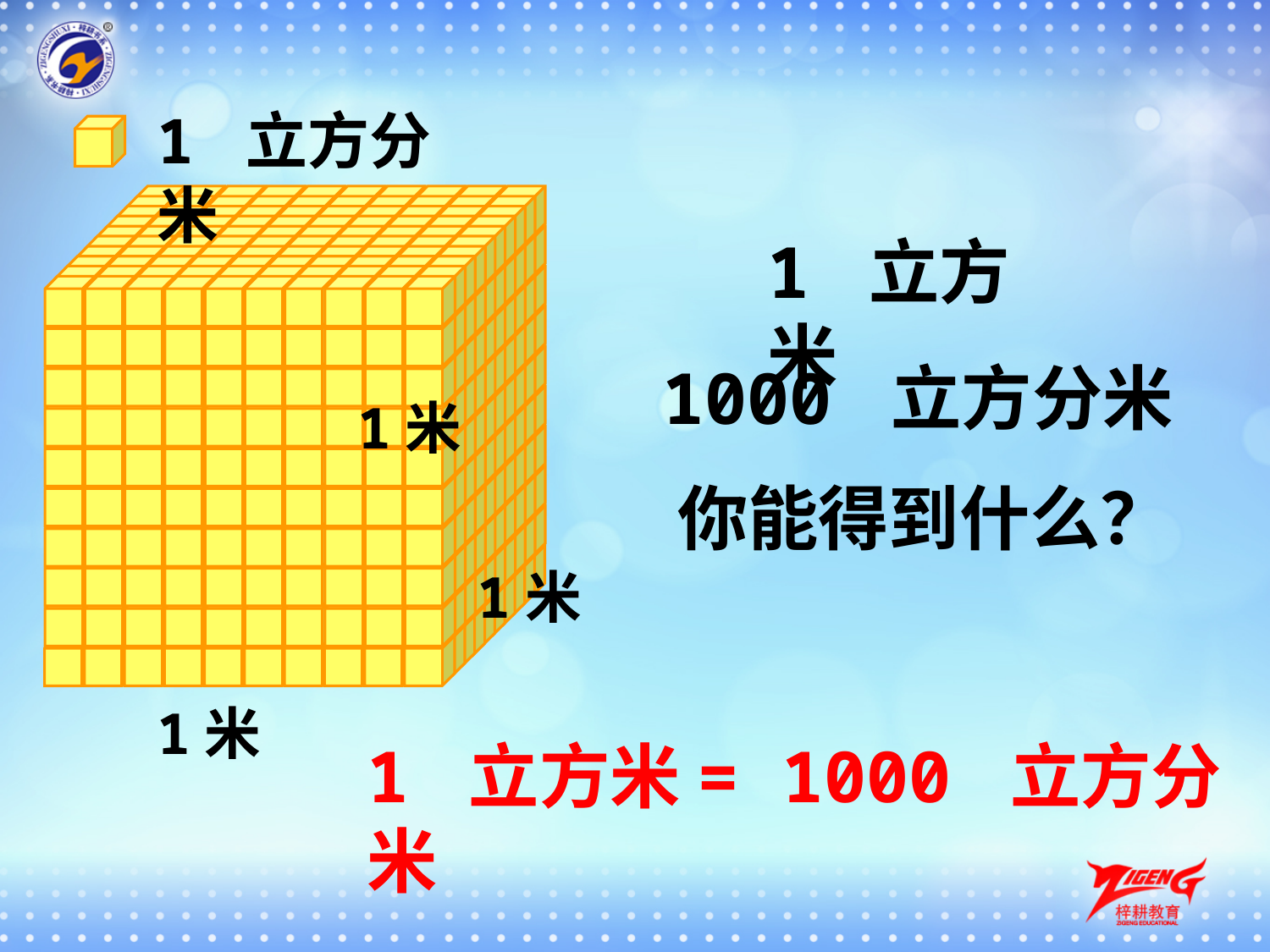

1 立方分米

1 立方米

1000 立方分米

1米

你能得到什么？

1米

1米
1 立方米= 1000 立方分米